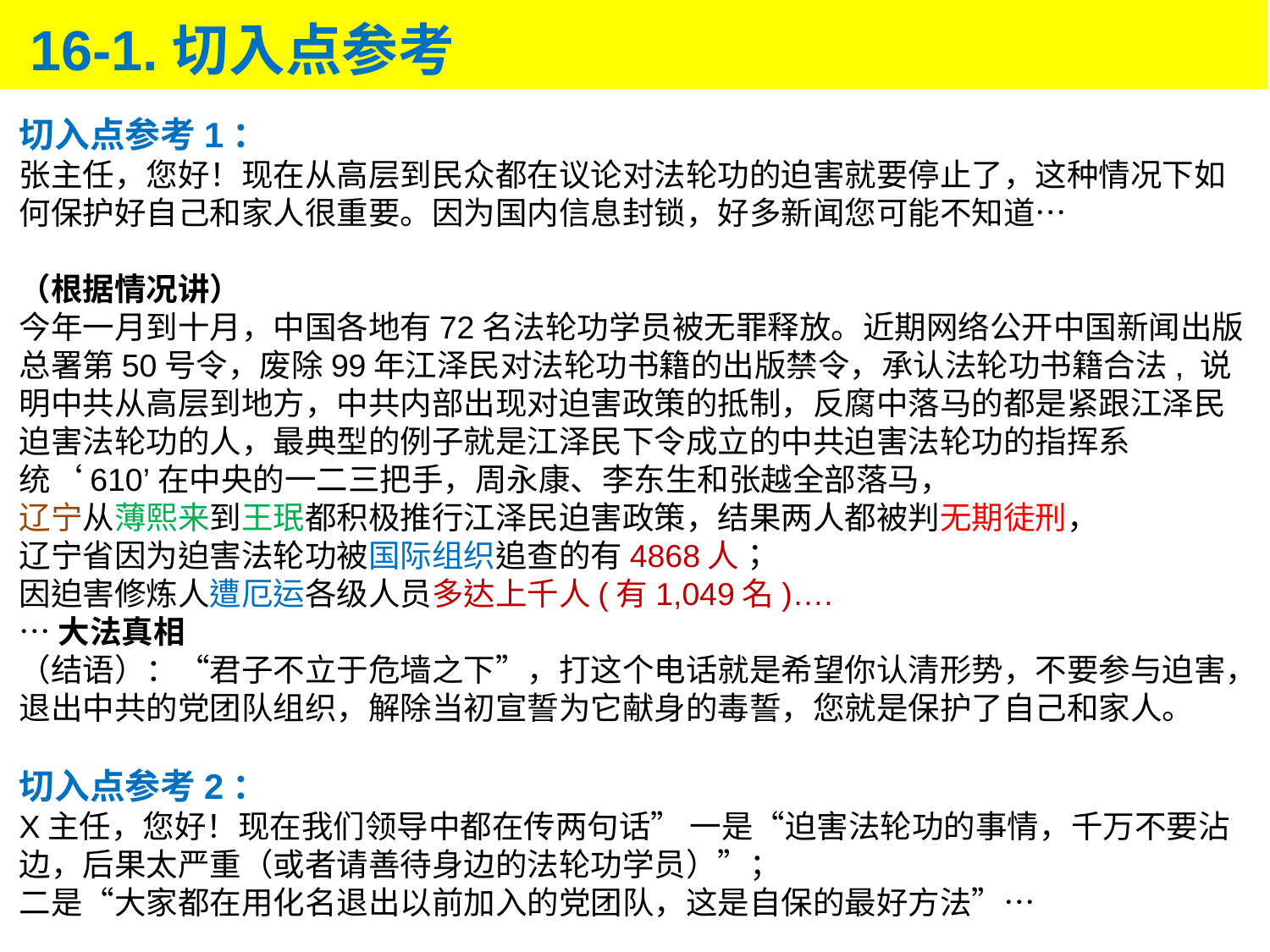

16-1.切入点参考
切入点参考1：
张主任，您好！现在从高层到民众都在议论对法轮功的迫害就要停止了，这种情况下如何保护好自己和家人很重要。因为国内信息封锁，好多新闻您可能不知道…

（根据情况讲）
今年一月到十月，中国各地有72名法轮功学员被无罪释放。近期网络公开中国新闻出版总署第50号令，废除99年江泽民对法轮功书籍的出版禁令，承认法轮功书籍合法, 说明中共从高层到地方，中共内部出现对迫害政策的抵制，反腐中落马的都是紧跟江泽民迫害法轮功的人，最典型的例子就是江泽民下令成立的中共迫害法轮功的指挥系统‘610’在中央的一二三把手，周永康、李东生和张越全部落马，
辽宁从薄熙来到王珉都积极推行江泽民迫害政策，结果两人都被判无期徒刑，
辽宁省因为迫害法轮功被国际组织追查的有4868人；
因迫害修炼人遭厄运各级人员多达上千人(有1,049名)….
…大法真相
（结语）：“君子不立于危墙之下”，打这个电话就是希望你认清形势，不要参与迫害，退出中共的党团队组织，解除当初宣誓为它献身的毒誓，您就是保护了自己和家人。

切入点参考2：
X主任，您好！现在我们领导中都在传两句话” 一是“迫害法轮功的事情，千万不要沾边，后果太严重（或者请善待身边的法轮功学员）”；
二是“大家都在用化名退出以前加入的党团队，这是自保的最好方法”…